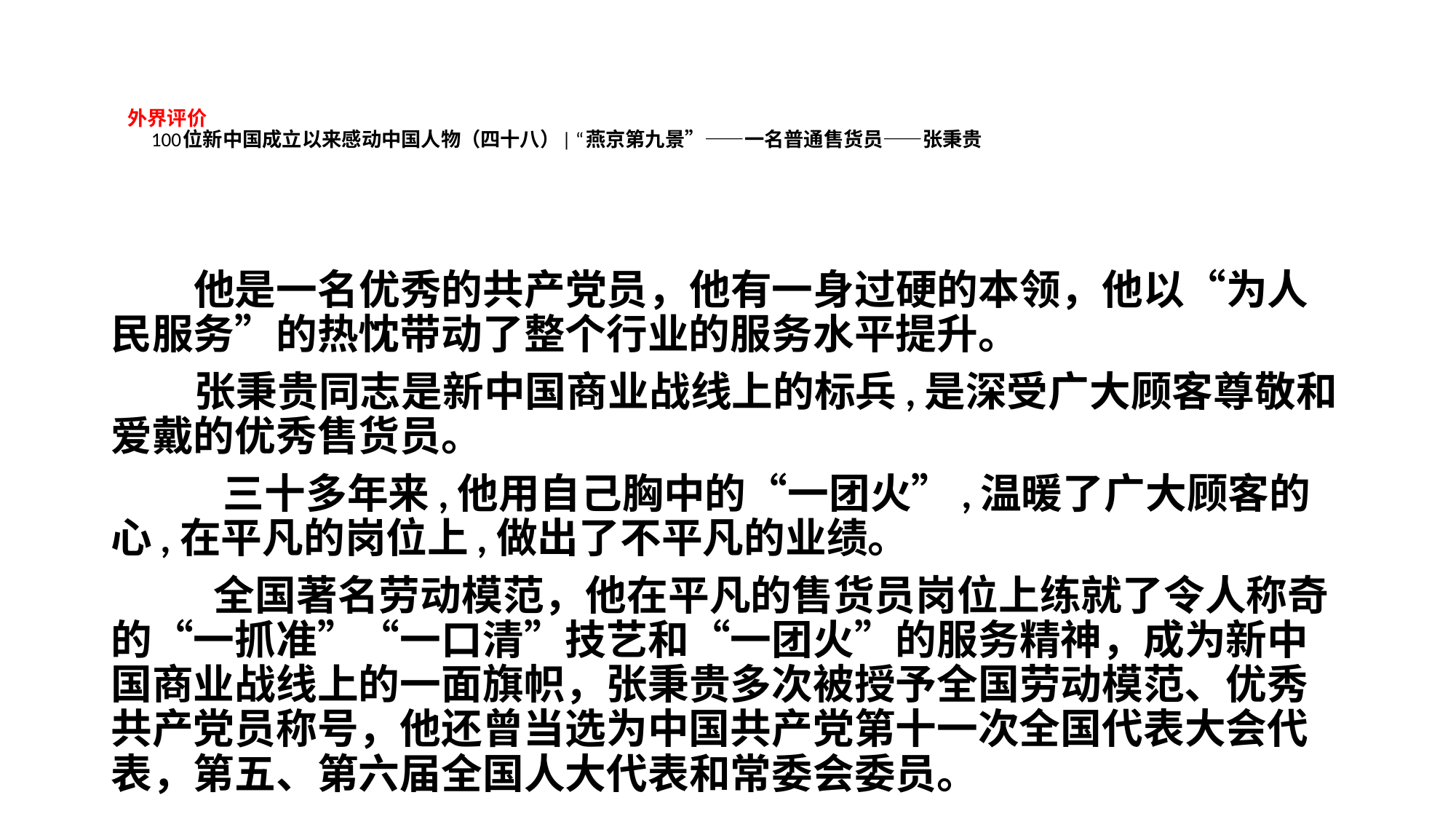

# 外界评价 100位新中国成立以来感动中国人物（四十八）| “燕京第九景”——一名普通售货员——张秉贵

        他是一名优秀的共产党员，他有一身过硬的本领，他以“为人民服务”的热忱带动了整个行业的服务水平提升。
        张秉贵同志是新中国商业战线上的标兵,是深受广大顾客尊敬和爱戴的优秀售货员。
           三十多年来,他用自己胸中的“一团火”,温暖了广大顾客的心,在平凡的岗位上,做出了不平凡的业绩。
          全国著名劳动模范，他在平凡的售货员岗位上练就了令人称奇的“一抓准”“一口清”技艺和“一团火”的服务精神，成为新中国商业战线上的一面旗帜，张秉贵多次被授予全国劳动模范、优秀共产党员称号，他还曾当选为中国共产党第十一次全国代表大会代表，第五、第六届全国人大代表和常委会委员。